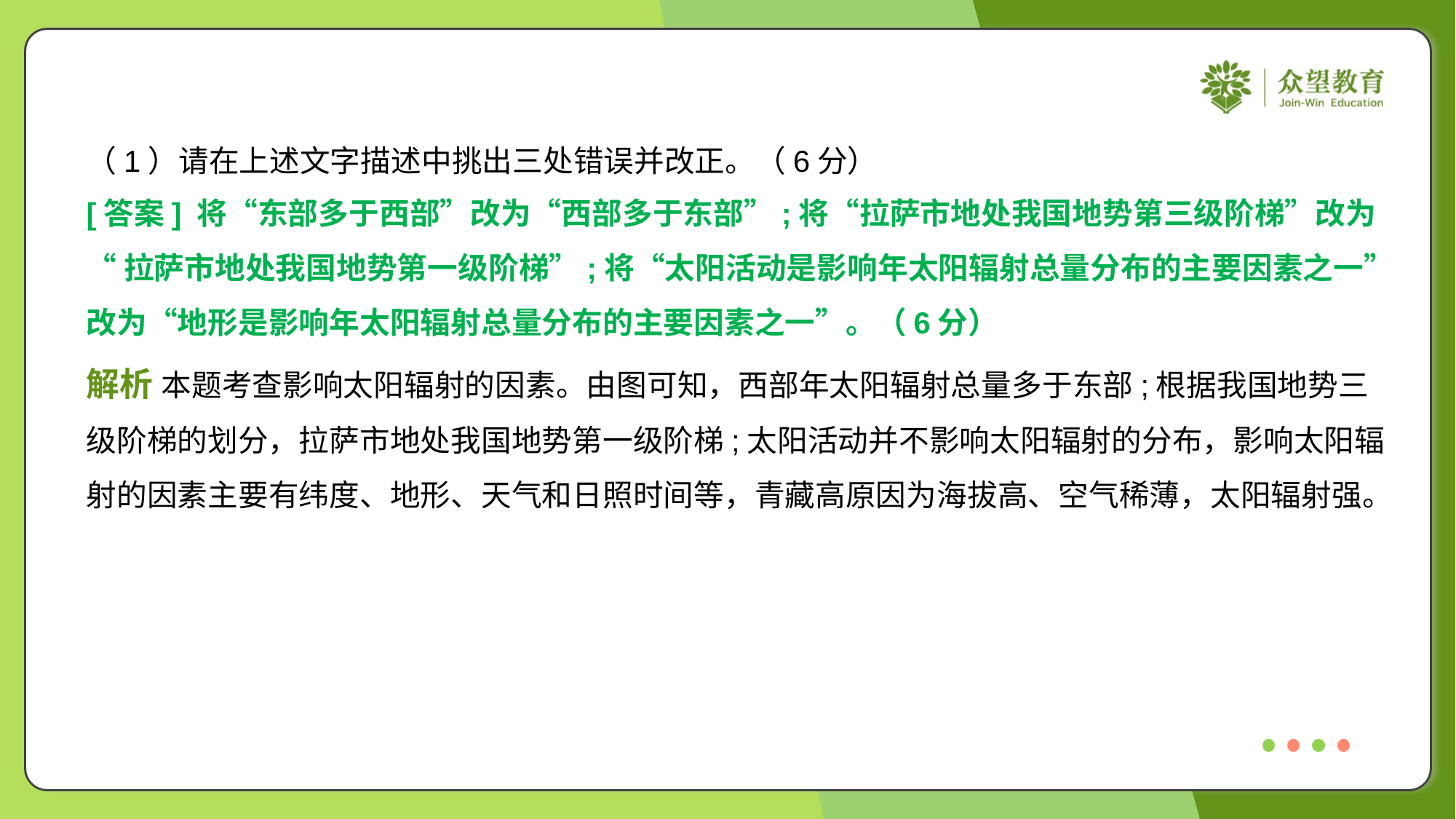

（1）请在上述文字描述中挑出三处错误并改正。（6分）
[答案] 将“东部多于西部”改为“西部多于东部”;将“拉萨市地处我国地势第三级阶梯”改为
“拉萨市地处我国地势第一级阶梯”;将“太阳活动是影响年太阳辐射总量分布的主要因素之一”
改为“地形是影响年太阳辐射总量分布的主要因素之一”。（6分）
解析 本题考查影响太阳辐射的因素。由图可知，西部年太阳辐射总量多于东部;根据我国地势三
级阶梯的划分，拉萨市地处我国地势第一级阶梯;太阳活动并不影响太阳辐射的分布，影响太阳辐
射的因素主要有纬度、地形、天气和日照时间等，青藏高原因为海拔高、空气稀薄，太阳辐射强。